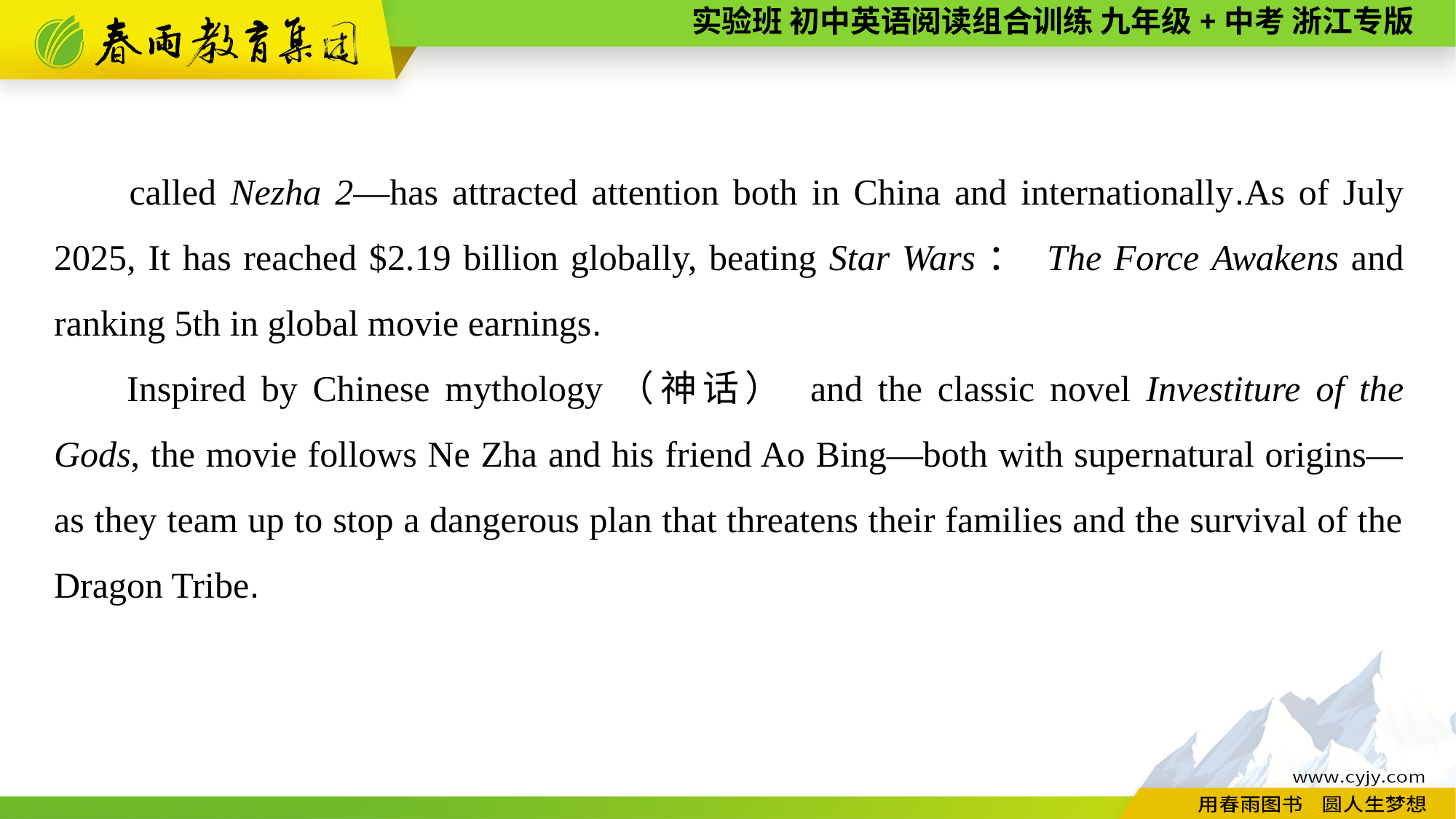

called Nezha 2—has attracted attention both in China and internationally.As of July 2025, It has reached $2.19 billion globally, beating Star Wars： The Force Awakens and ranking 5th in global movie earnings.
Inspired by Chinese mythology（神话） and the classic novel Investiture of the Gods, the movie follows Ne Zha and his friend Ao Bing—both with supernatural origins—as they team up to stop a dangerous plan that threatens their families and the survival of the Dragon Tribe.